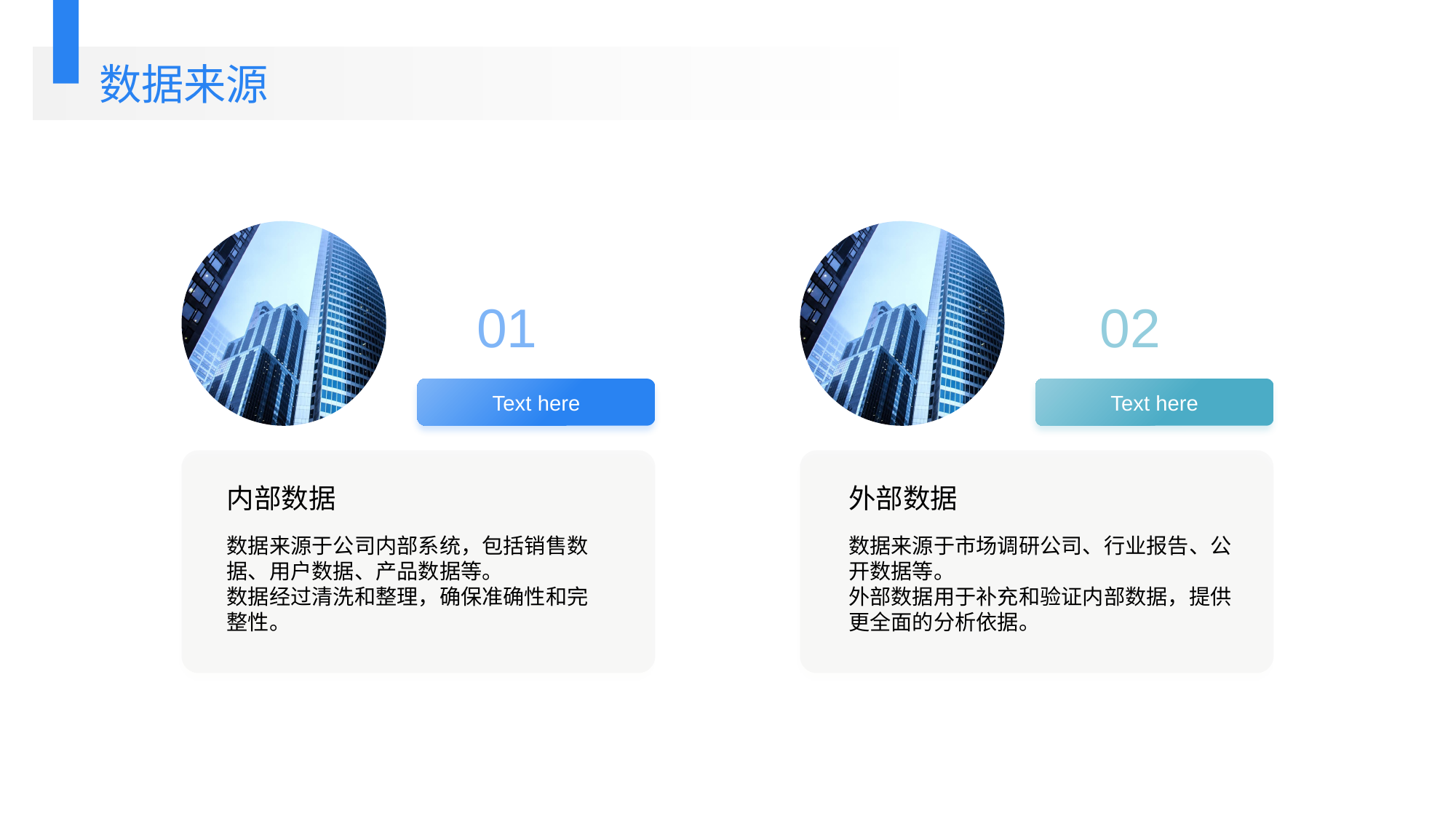

数据来源

02
01
Text here
Text here

内部数据
外部数据
数据来源于公司内部系统，包括销售数据、用户数据、产品数据等。
数据经过清洗和整理，确保准确性和完整性。
数据来源于市场调研公司、行业报告、公开数据等。
外部数据用于补充和验证内部数据，提供更全面的分析依据。